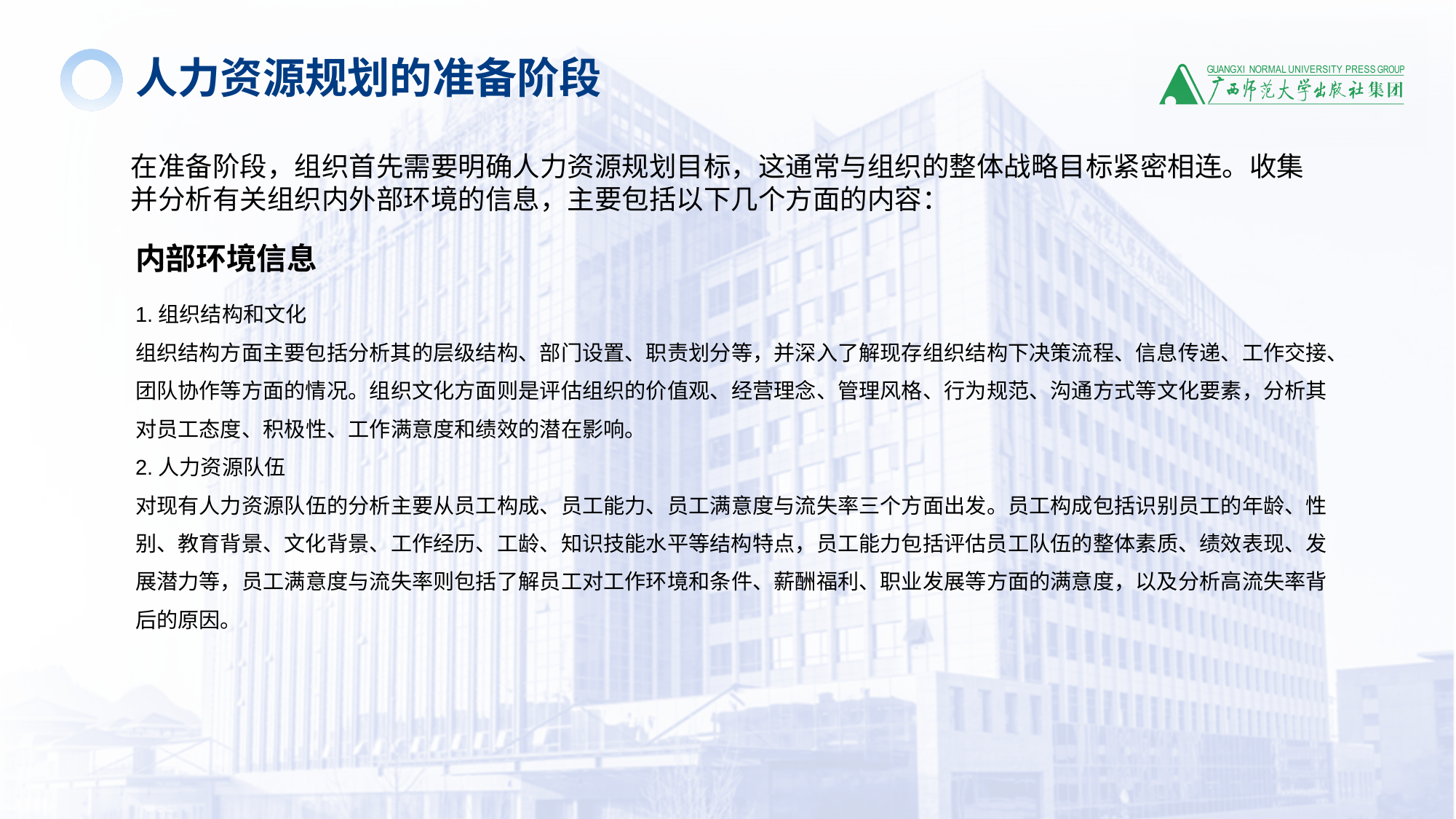

人力资源规划的准备阶段

在准备阶段，组织首先需要明确人力资源规划目标，这通常与组织的整体战略目标紧密相连。收集并分析有关组织内外部环境的信息，主要包括以下几个方面的内容：
内部环境信息
1.组织结构和文化
组织结构方面主要包括分析其的层级结构、部门设置、职责划分等，并深入了解现存组织结构下决策流程、信息传递、工作交接、团队协作等方面的情况。组织文化方面则是评估组织的价值观、经营理念、管理风格、行为规范、沟通方式等文化要素，分析其对员工态度、积极性、工作满意度和绩效的潜在影响。
2.人力资源队伍
对现有人力资源队伍的分析主要从员工构成、员工能力、员工满意度与流失率三个方面出发。员工构成包括识别员工的年龄、性别、教育背景、文化背景、工作经历、工龄、知识技能水平等结构特点，员工能力包括评估员工队伍的整体素质、绩效表现、发展潜力等，员工满意度与流失率则包括了解员工对工作环境和条件、薪酬福利、职业发展等方面的满意度，以及分析高流失率背后的原因。